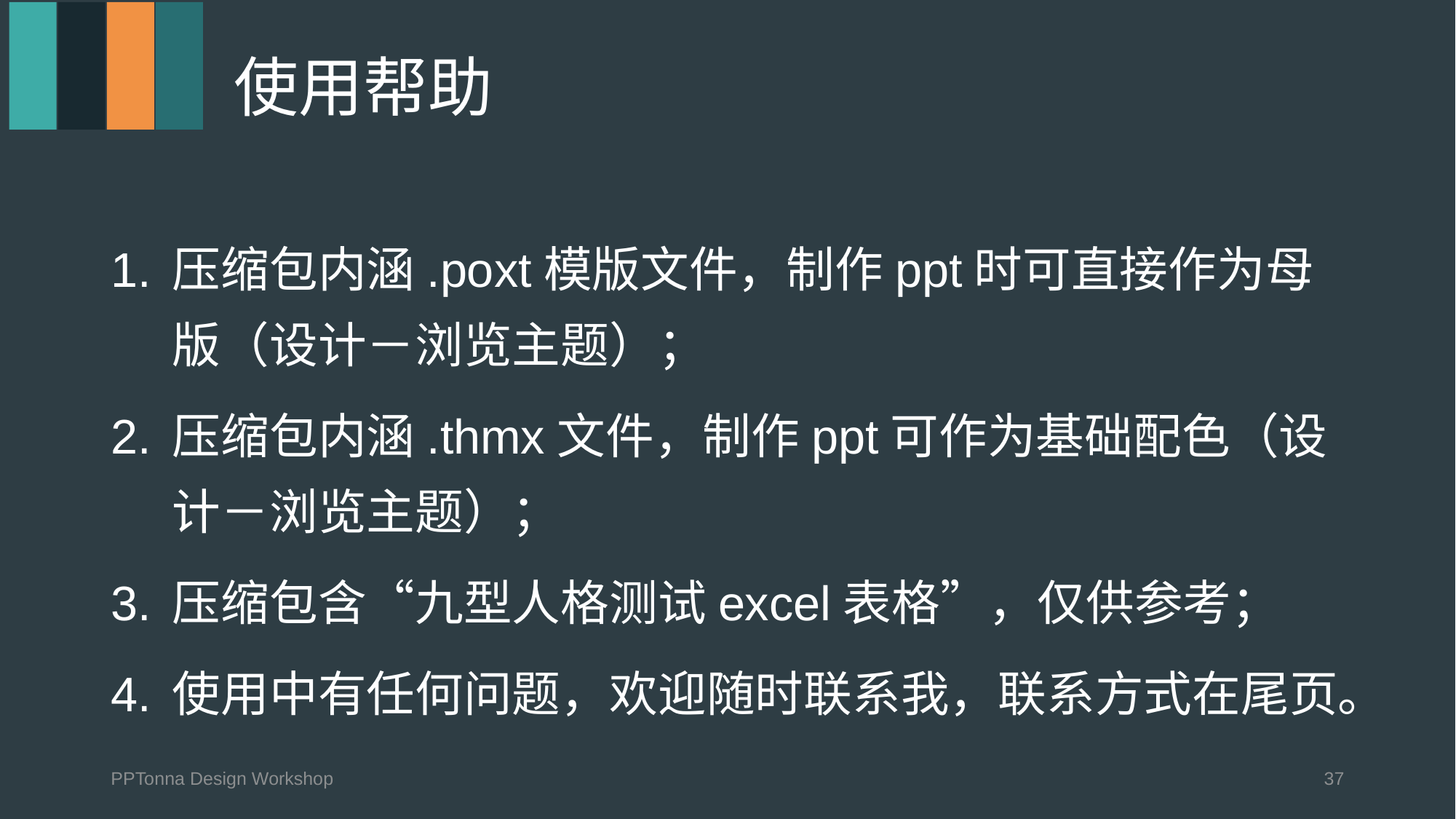

# 使用帮助
压缩包内涵.poxt模版文件，制作ppt时可直接作为母版（设计－浏览主题）；
压缩包内涵.thmx文件，制作ppt可作为基础配色（设计－浏览主题）；
压缩包含“九型人格测试excel表格”，仅供参考；
使用中有任何问题，欢迎随时联系我，联系方式在尾页。
PPTonna Design Workshop
37